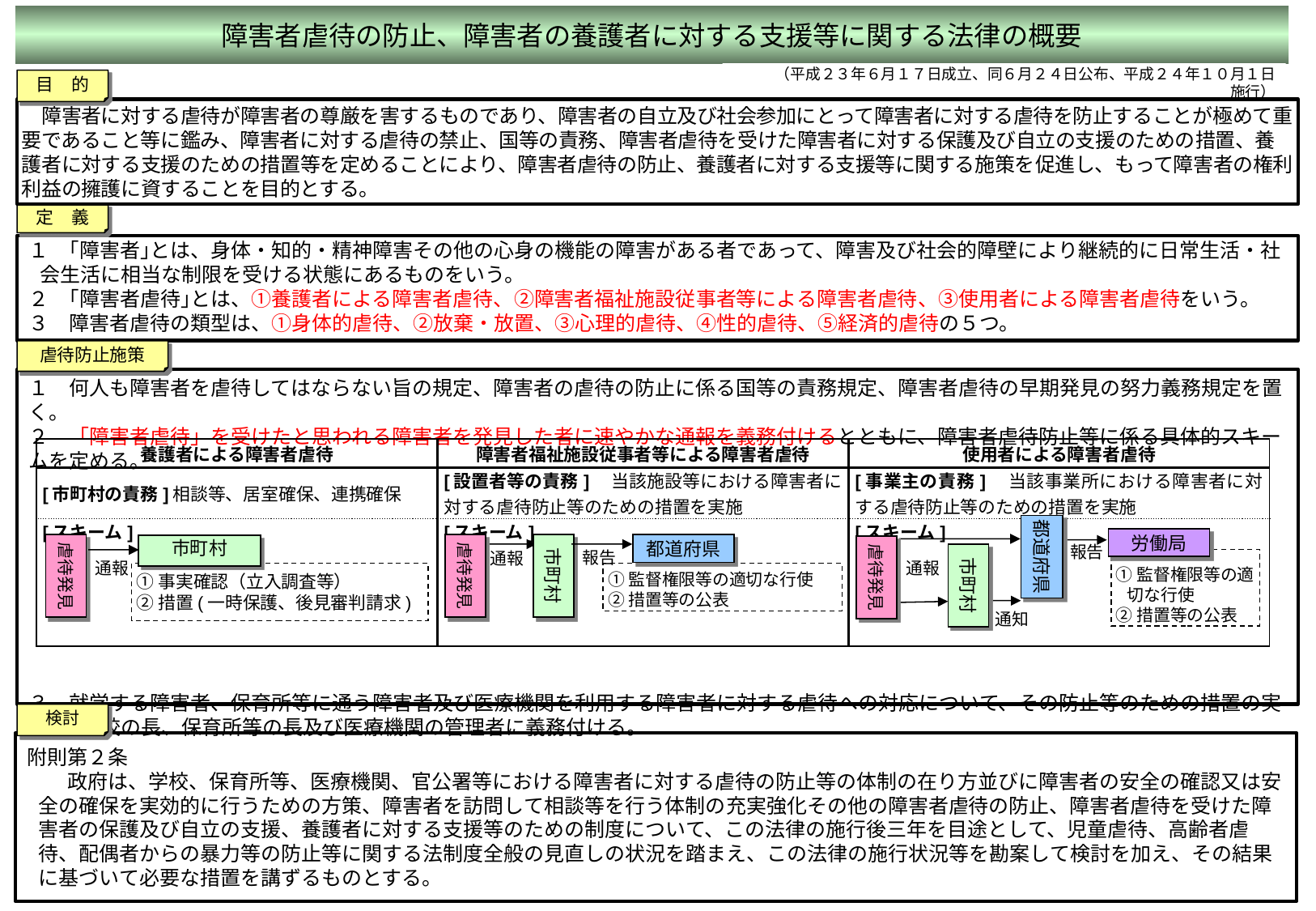

障害者虐待の防止、障害者の養護者に対する支援等に関する法律の概要

（平成２３年６月１７日成立、同６月２４日公布、平成２４年１０月１日施行）
目　的
　障害者に対する虐待が障害者の尊厳を害するものであり、障害者の自立及び社会参加にとって障害者に対する虐待を防止することが極めて重要であること等に鑑み、障害者に対する虐待の禁止、国等の責務、障害者虐待を受けた障害者に対する保護及び自立の支援のための措置、養護者に対する支援のための措置等を定めることにより、障害者虐待の防止、養護者に対する支援等に関する施策を促進し、もって障害者の権利利益の擁護に資することを目的とする。
定　義
１　｢障害者｣とは、身体・知的・精神障害その他の心身の機能の障害がある者であって、障害及び社会的障壁により継続的に日常生活・社会生活に相当な制限を受ける状態にあるものをいう。
２　｢障害者虐待｣とは、①養護者による障害者虐待、②障害者福祉施設従事者等による障害者虐待、③使用者による障害者虐待をいう。
３　障害者虐待の類型は、①身体的虐待、②放棄・放置、③心理的虐待、④性的虐待、⑤経済的虐待の５つ。
虐待防止施策
１　何人も障害者を虐待してはならない旨の規定、障害者の虐待の防止に係る国等の責務規定、障害者虐待の早期発見の努力義務規定を置く。
２　「障害者虐待」を受けたと思われる障害者を発見した者に速やかな通報を義務付けるとともに、障害者虐待防止等に係る具体的スキームを定める。

３　就学する障害者、保育所等に通う障害者及び医療機関を利用する障害者に対する虐待への対応について、その防止等のための措置の実施を学校の長、保育所等の長及び医療機関の管理者に義務付ける。

| 養護者による障害者虐待 | 障害者福祉施設従事者等による障害者虐待 | 使用者による障害者虐待 |
| --- | --- | --- |
| [市町村の責務]相談等、居室確保、連携確保 | [設置者等の責務]　当該施設等における障害者に対する虐待防止等のための措置を実施 | [事業主の責務]　当該事業所における障害者に対する虐待防止等のための措置を実施 |
| [スキーム] | [スキーム] | [スキーム] |
都道府県
労働局
虐待発見
虐待発見
市町村
都道府県
市町村

虐待発見
報告

報告

通報

市町村
①監督権限等の適切な行使
②措置等の公表

通報
通報
①事実確認（立入調査等）
②措置(一時保護、後見審判請求)
①監督権限等の適切な行使
②措置等の公表

通知
検討
附則第２条
　　政府は、学校、保育所等、医療機関、官公署等における障害者に対する虐待の防止等の体制の在り方並びに障害者の安全の確認又は安全の確保を実効的に行うための方策、障害者を訪問して相談等を行う体制の充実強化その他の障害者虐待の防止、障害者虐待を受けた障害者の保護及び自立の支援、養護者に対する支援等のための制度について、この法律の施行後三年を目途として、児童虐待、高齢者虐待、配偶者からの暴力等の防止等に関する法制度全般の見直しの状況を踏まえ、この法律の施行状況等を勘案して検討を加え、その結果に基づいて必要な措置を講ずるものとする。